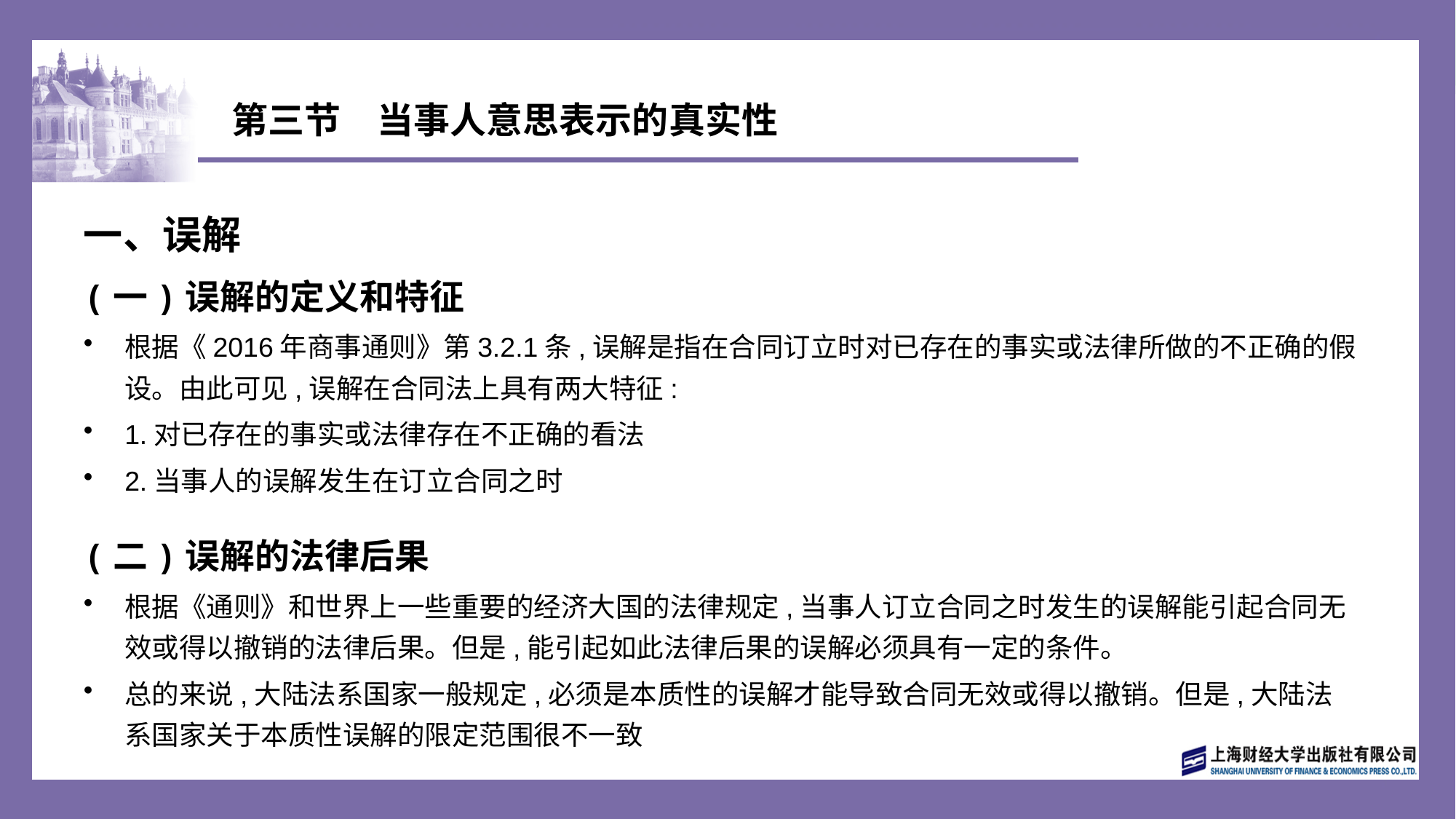

# 第三节　当事人意思表示的真实性
一、误解
(一)误解的定义和特征
根据《2016年商事通则》第3.2.1条,误解是指在合同订立时对已存在的事实或法律所做的不正确的假设。由此可见,误解在合同法上具有两大特征:
1.对已存在的事实或法律存在不正确的看法
2.当事人的误解发生在订立合同之时
(二)误解的法律后果
根据《通则》和世界上一些重要的经济大国的法律规定,当事人订立合同之时发生的误解能引起合同无效或得以撤销的法律后果。但是,能引起如此法律后果的误解必须具有一定的条件。
总的来说,大陆法系国家一般规定,必须是本质性的误解才能导致合同无效或得以撤销。但是,大陆法系国家关于本质性误解的限定范围很不一致